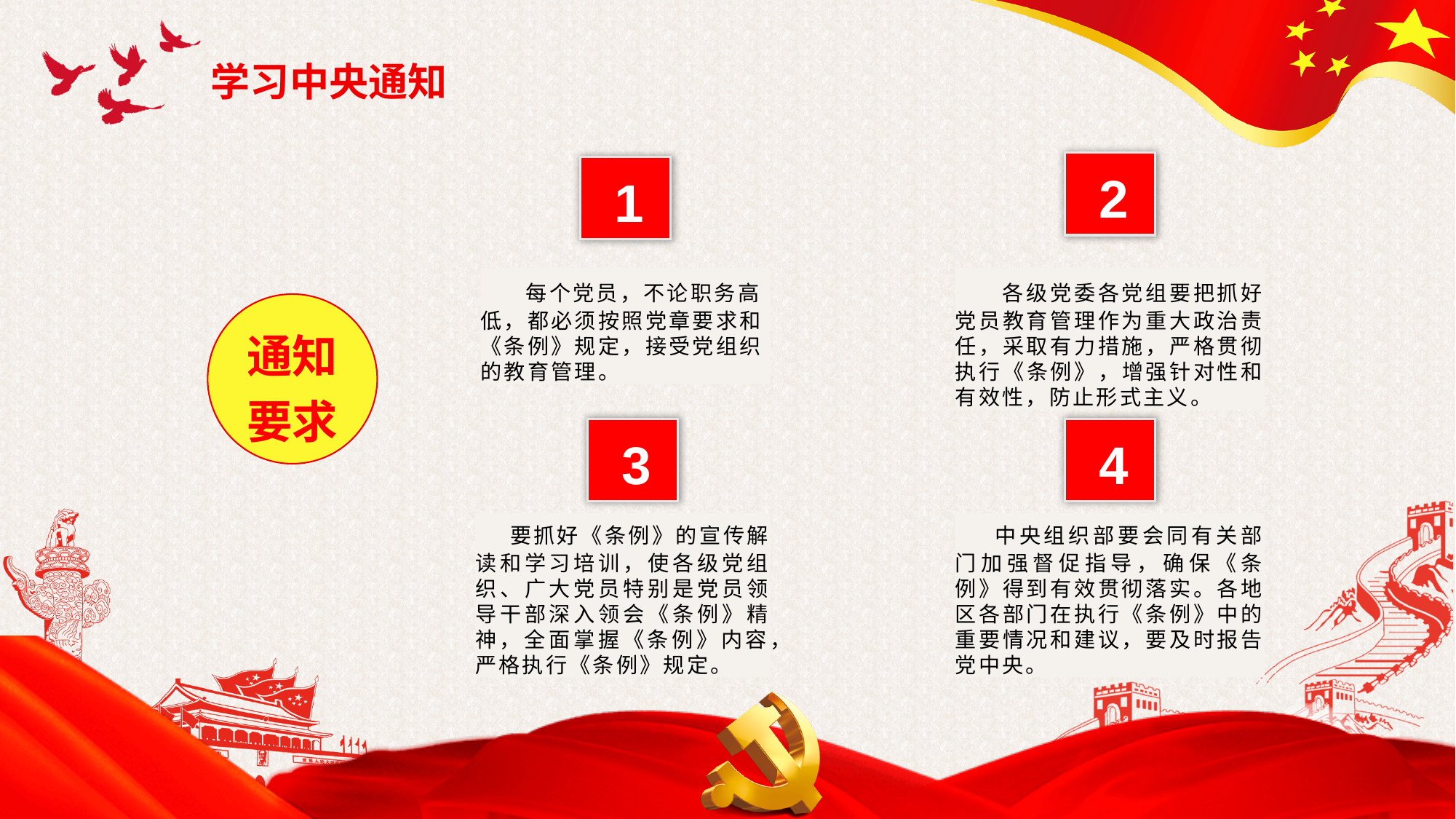

学习中央通知

2

1
     每个党员，不论职务高低，都必须按照党章要求和《条例》规定，接受党组织的教育管理。
     各级党委各党组要把抓好党员教育管理作为重大政治责任，采取有力措施，严格贯彻执行《条例》，增强针对性和有效性，防止形式主义。

通知
要求

3

4
    要抓好《条例》的宣传解读和学习培训，使各级党组织、广大党员特别是党员领导干部深入领会《条例》精神，全面掌握《条例》内容，严格执行《条例》规定。
    中央组织部要会同有关部门加强督促指导，确保《条例》得到有效贯彻落实。各地区各部门在执行《条例》中的重要情况和建议，要及时报告党中央。